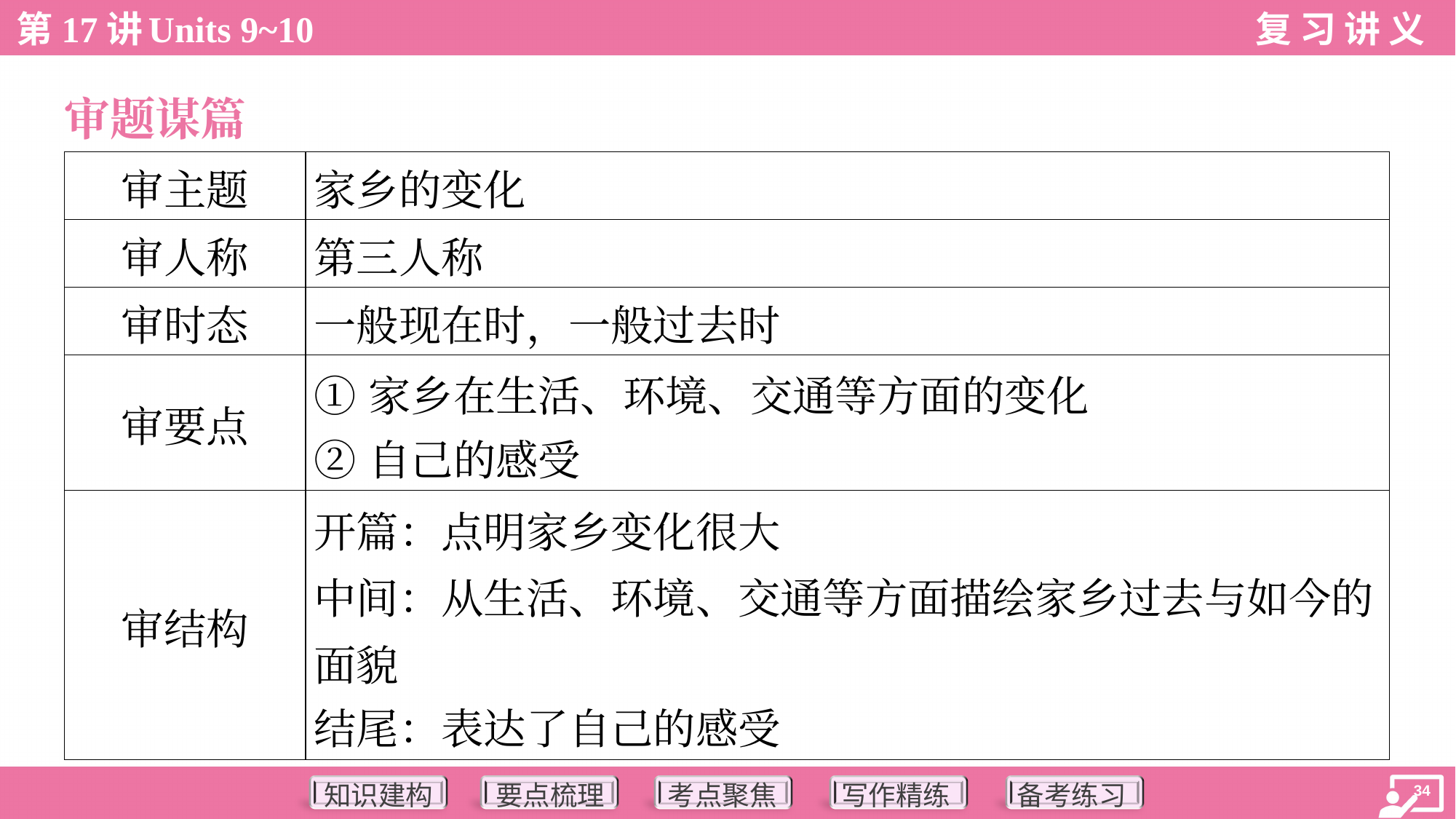

审题谋篇
| 审主题 | 家乡的变化 |
| --- | --- |
| 审人称 | 第三人称 |
| 审时态 | 一般现在时，一般过去时 |
| 审要点 | ①家乡在生活、环境、交通等方面的变化 ②自己的感受 |
| 审结构 | 开篇：点明家乡变化很大 中间：从生活、环境、交通等方面描绘家乡过去与如今的 面貌 结尾：表达了自己的感受 |